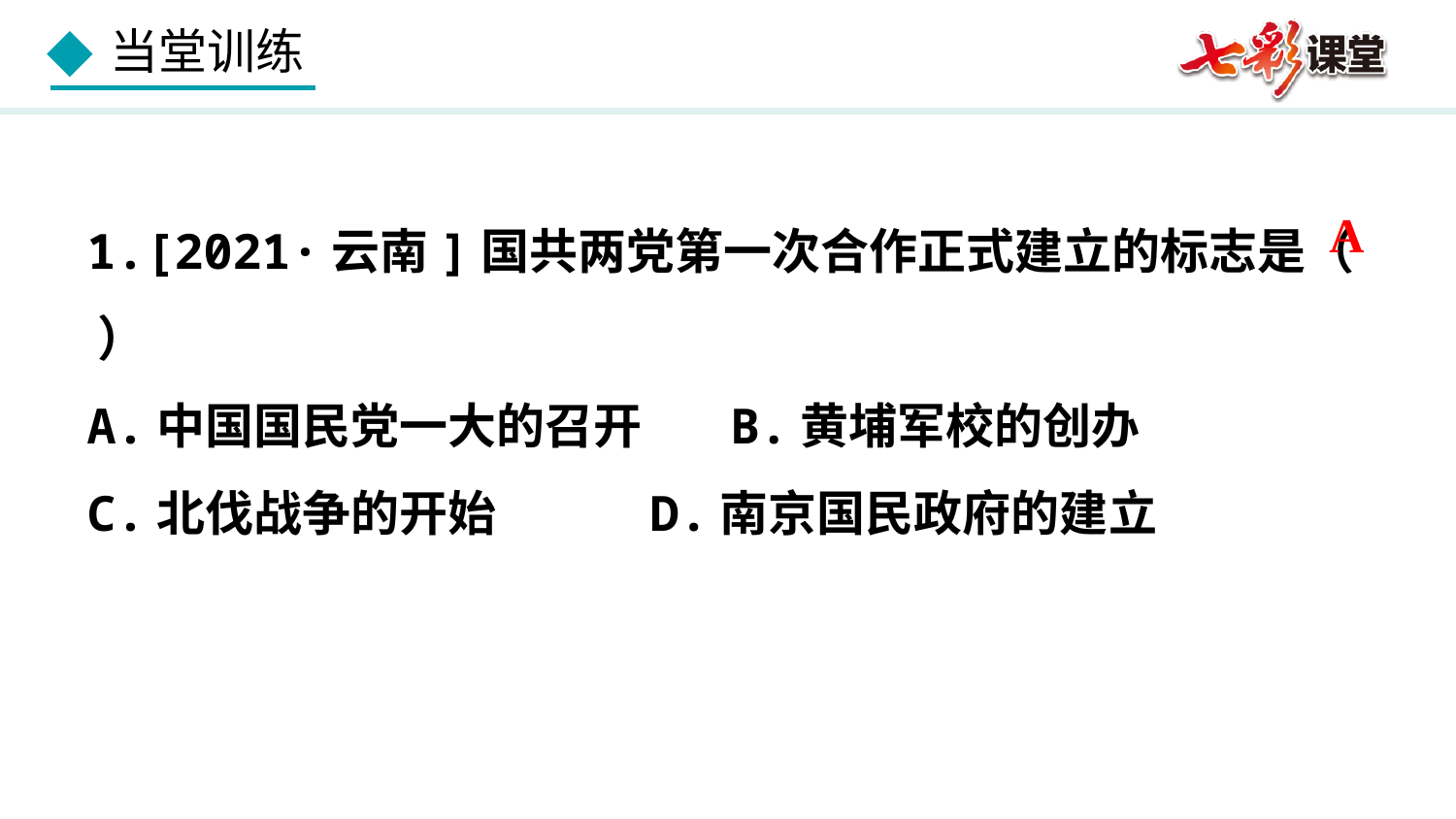

1.[2021·云南]国共两党第一次合作正式建立的标志是（   ）
A.中国国民党一大的召开       B.黄埔军校的创办
C.北伐战争的开始             D.南京国民政府的建立
A